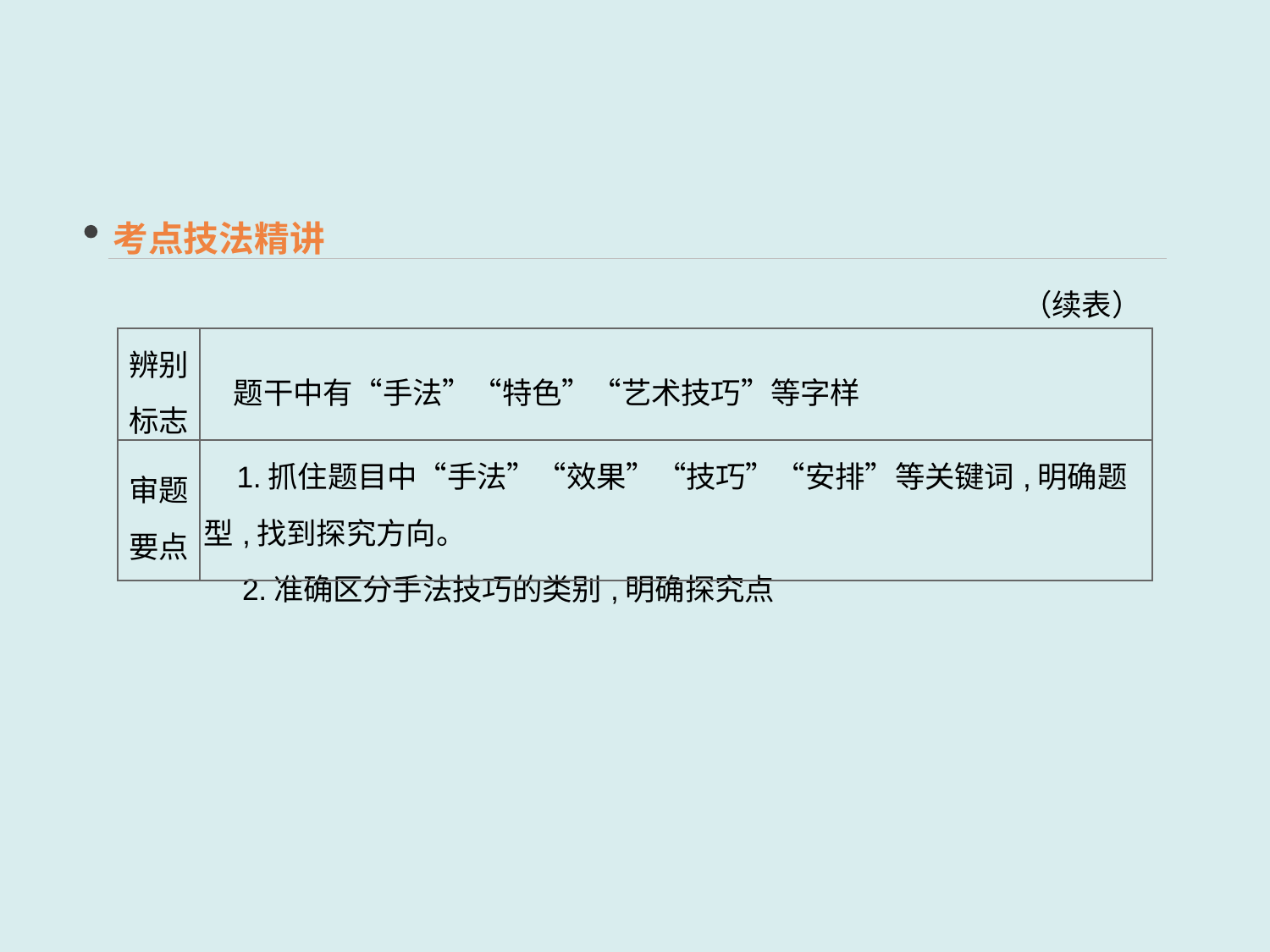

考点技法精讲

（续表）
| 辨别 标志 | 题干中有“手法”“特色”“艺术技巧”等字样 |
| --- | --- |
| 审题 要点 | 1.抓住题目中“手法”“效果”“技巧”“安排”等关键词,明确题型,找到探究方向。 　2.准确区分手法技巧的类别,明确探究点 |